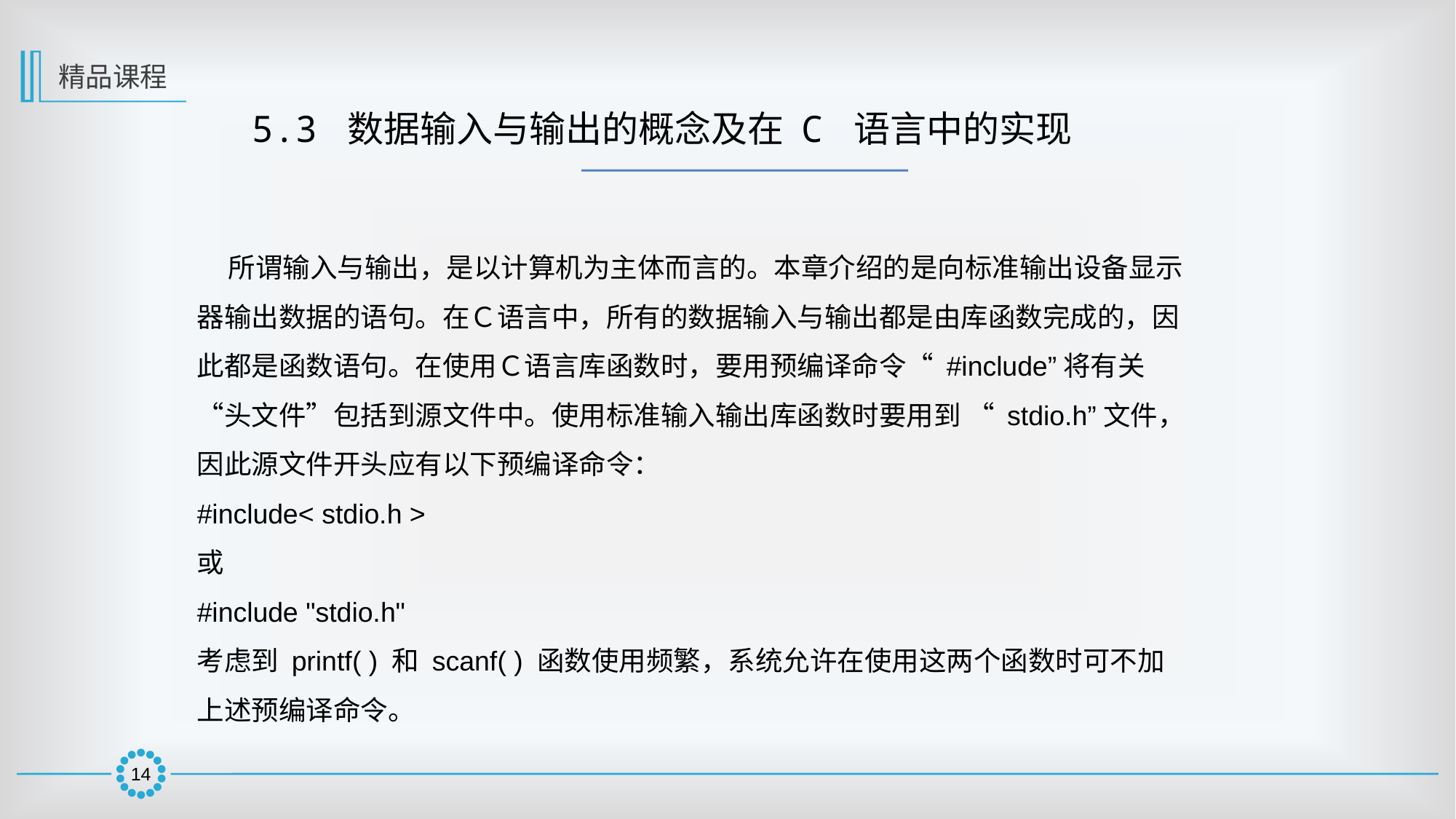

精品课程
5.3 数据输入与输出的概念及在 C 语言中的实现

    所谓输入与输出，是以计算机为主体而言的。本章介绍的是向标准输出设备显示器输出数据的语句。在Ｃ语言中，所有的数据输入与输出都是由库函数完成的，因此都是函数语句。在使用Ｃ语言库函数时，要用预编译命令“ #include”将有关“头文件”包括到源文件中。使用标准输入输出库函数时要用到 “ stdio.h”文件，因此源文件开头应有以下预编译命令：
#include< stdio.h >
或
#include "stdio.h"
考虑到 printf( ) 和 scanf( ) 函数使用频繁，系统允许在使用这两个函数时可不加上述预编译命令。

14